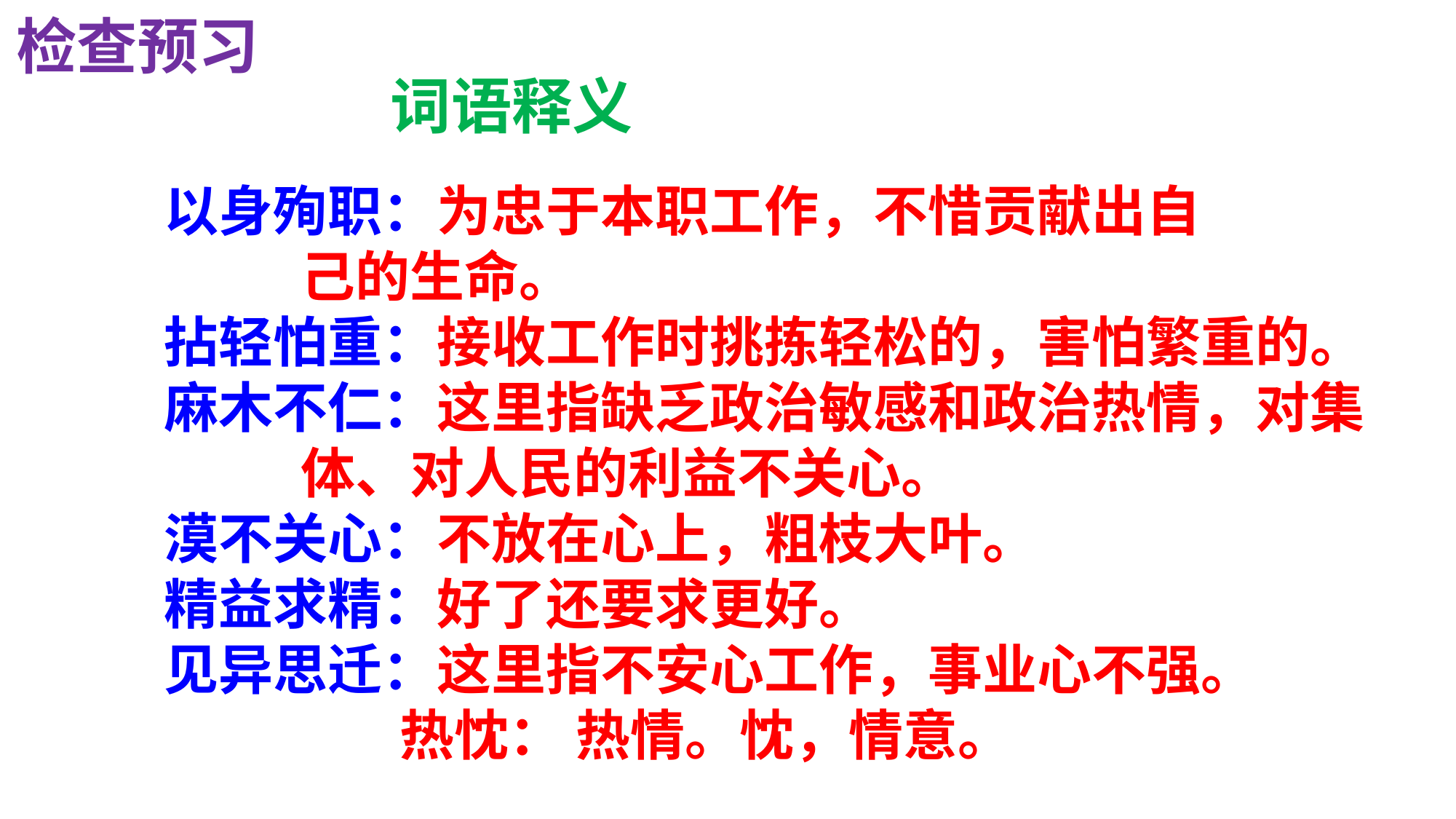

检查预习
词语释义
以身殉职：为忠于本职工作，不惜贡献出自
          己的生命。
拈轻怕重：接收工作时挑拣轻松的，害怕繁重的。
麻木不仁：这里指缺乏政治敏感和政治热情，对集
          体、对人民的利益不关心。
漠不关心：不放在心上，粗枝大叶。
精益求精：好了还要求更好。
见异思迁：这里指不安心工作，事业心不强。
                  热忱： 热情。忱，情意。